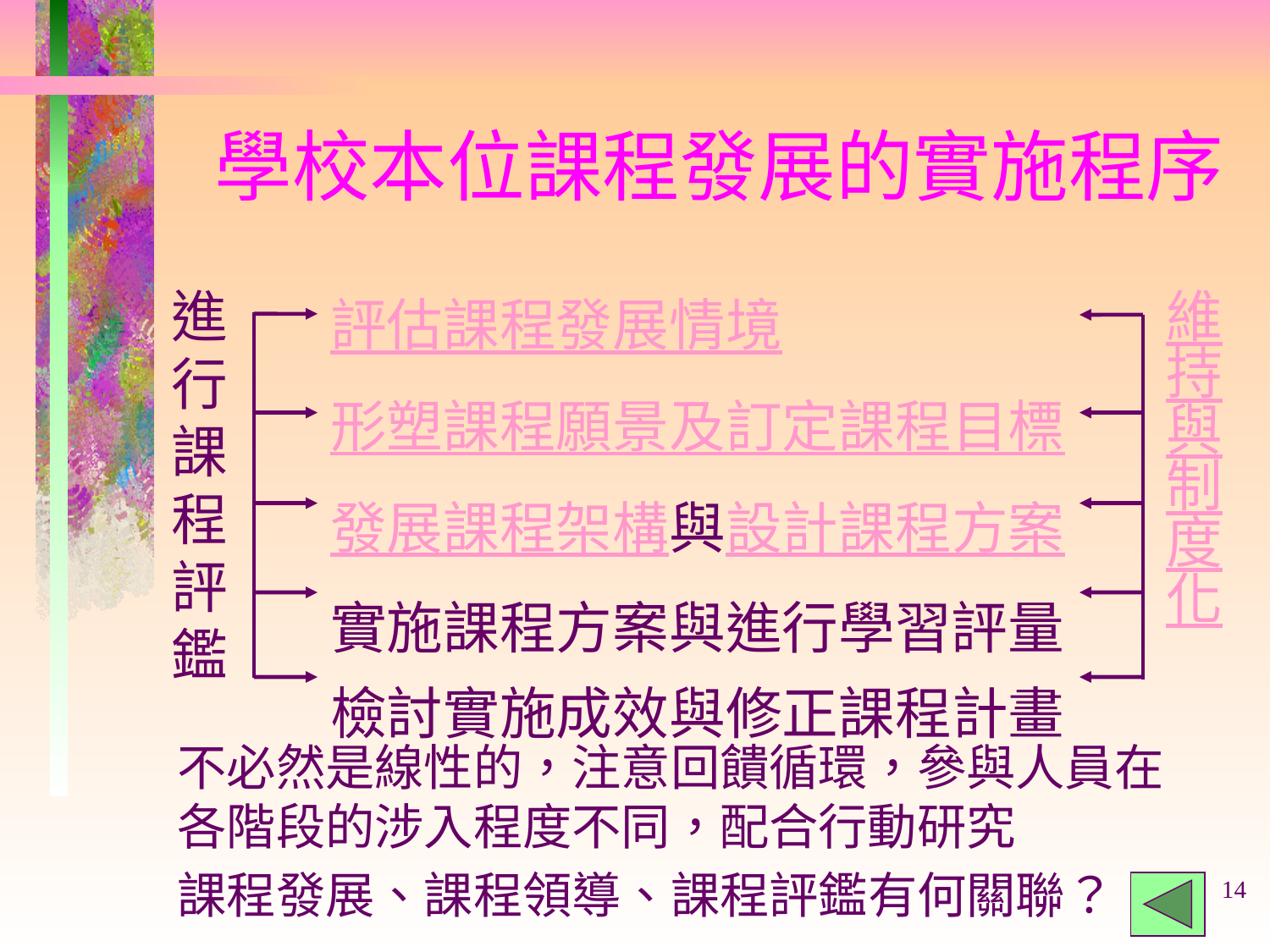

# 學校本位課程發展的實施程序
進行課程評鑑
評估課程發展情境
形塑課程願景及訂定課程目標
發展課程架構與設計課程方案
實施課程方案與進行學習評量
檢討實施成效與修正課程計畫
維持與制度化

不必然是線性的，注意回饋循環，參與人員在各階段的涉入程度不同，配合行動研究
課程發展、課程領導、課程評鑑有何關聯？
14